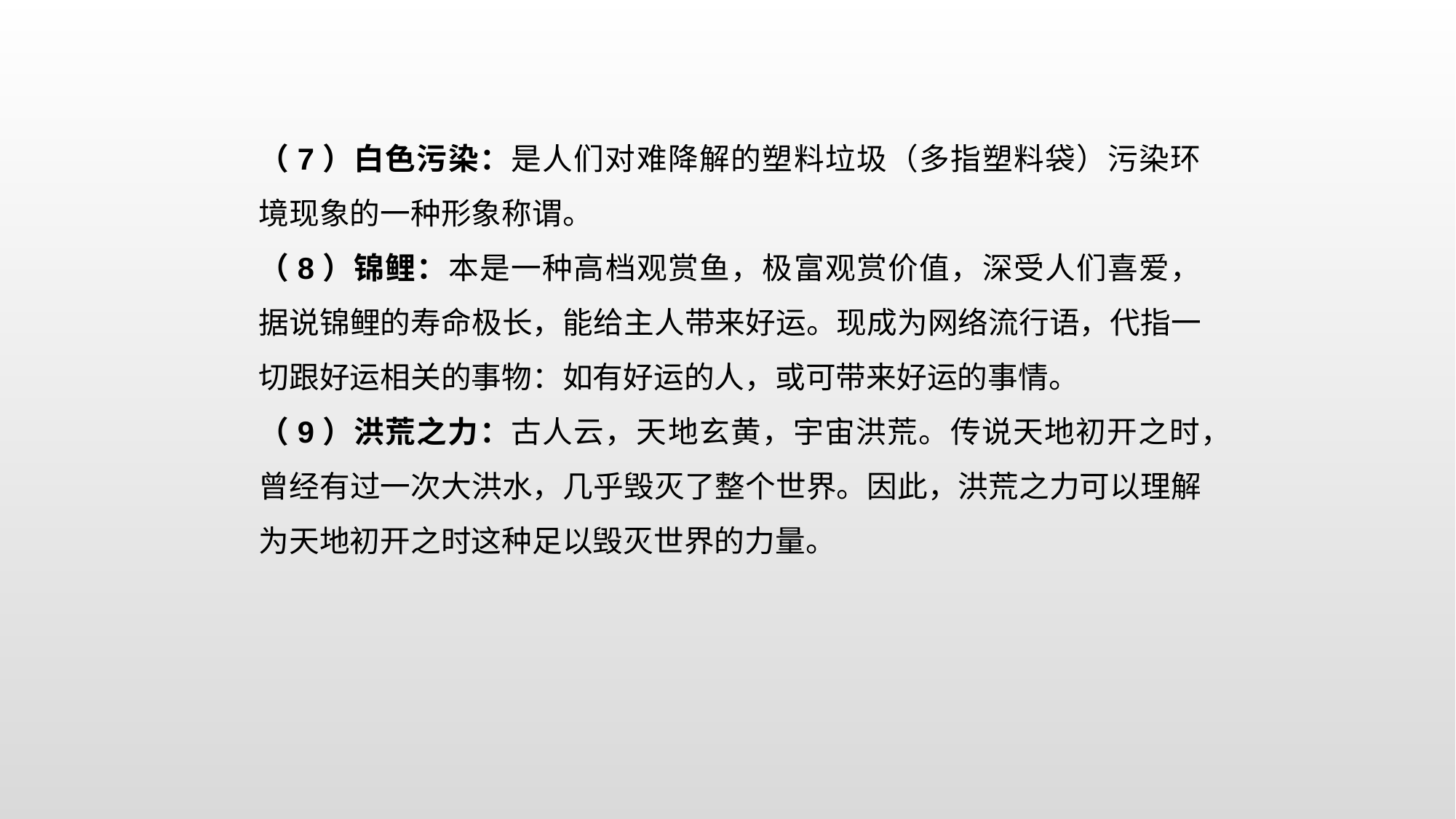

（7）白色污染：是人们对难降解的塑料垃圾（多指塑料袋）污染环境现象的一种形象称谓。
（8）锦鲤：本是一种高档观赏鱼，极富观赏价值，深受人们喜爱，据说锦鲤的寿命极长，能给主人带来好运。现成为网络流行语，代指一切跟好运相关的事物：如有好运的人，或可带来好运的事情。
（9）洪荒之力：古人云，天地玄黄，宇宙洪荒。传说天地初开之时，曾经有过一次大洪水，几乎毁灭了整个世界。因此，洪荒之力可以理解为天地初开之时这种足以毁灭世界的力量。